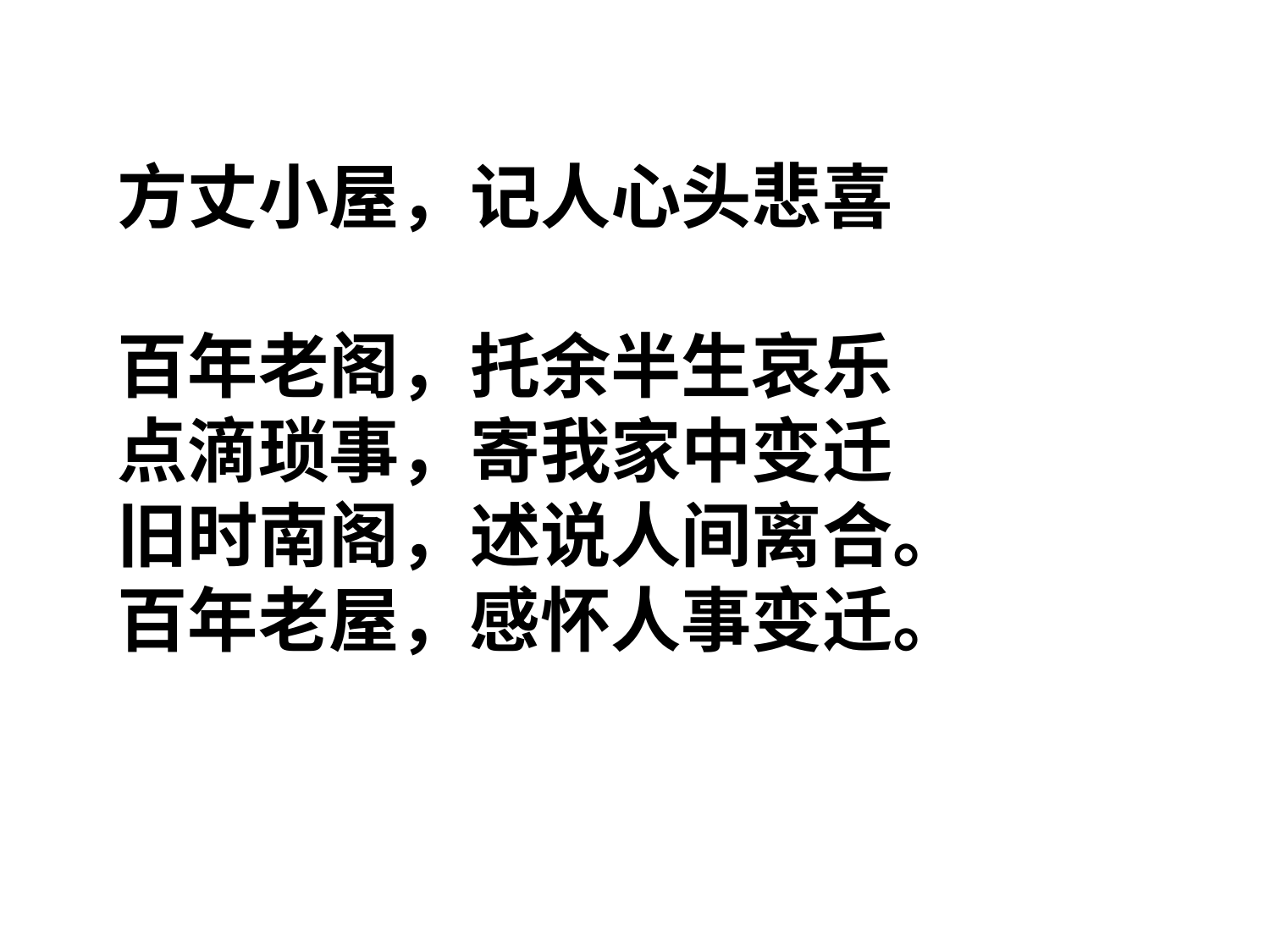

方丈小屋，记人心头悲喜

百年老阁，托余半生哀乐
点滴琐事，寄我家中变迁
旧时南阁，述说人间离合。
百年老屋，感怀人事变迁。